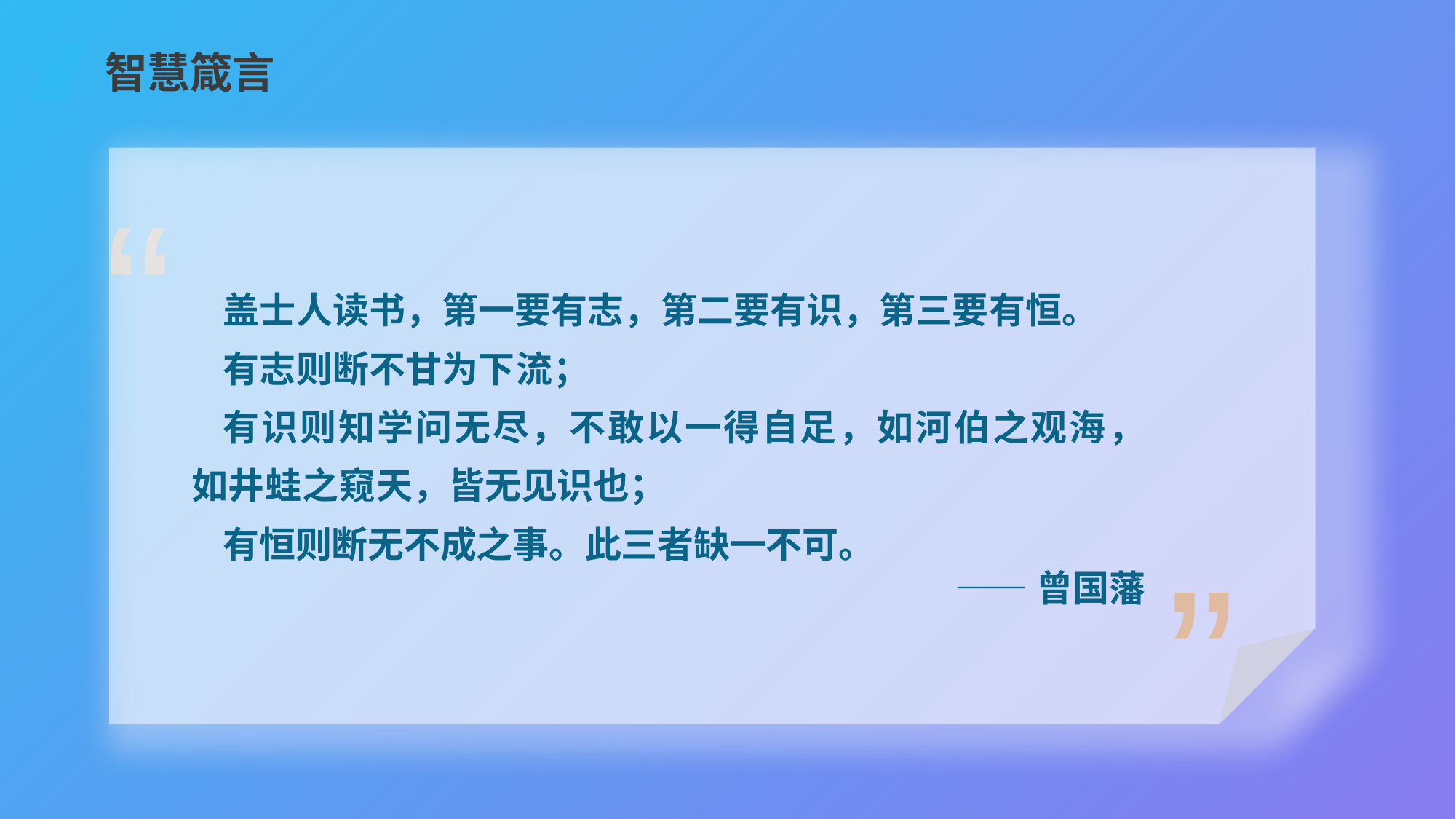

智慧箴言

“
盖士人读书，第一要有志，第二要有识，第三要有恒。
有志则断不甘为下流；
有识则知学问无尽，不敢以一得自足，如河伯之观海，如井蛙之窥天，皆无见识也；
有恒则断无不成之事。此三者缺一不可。
——曾国藩
”